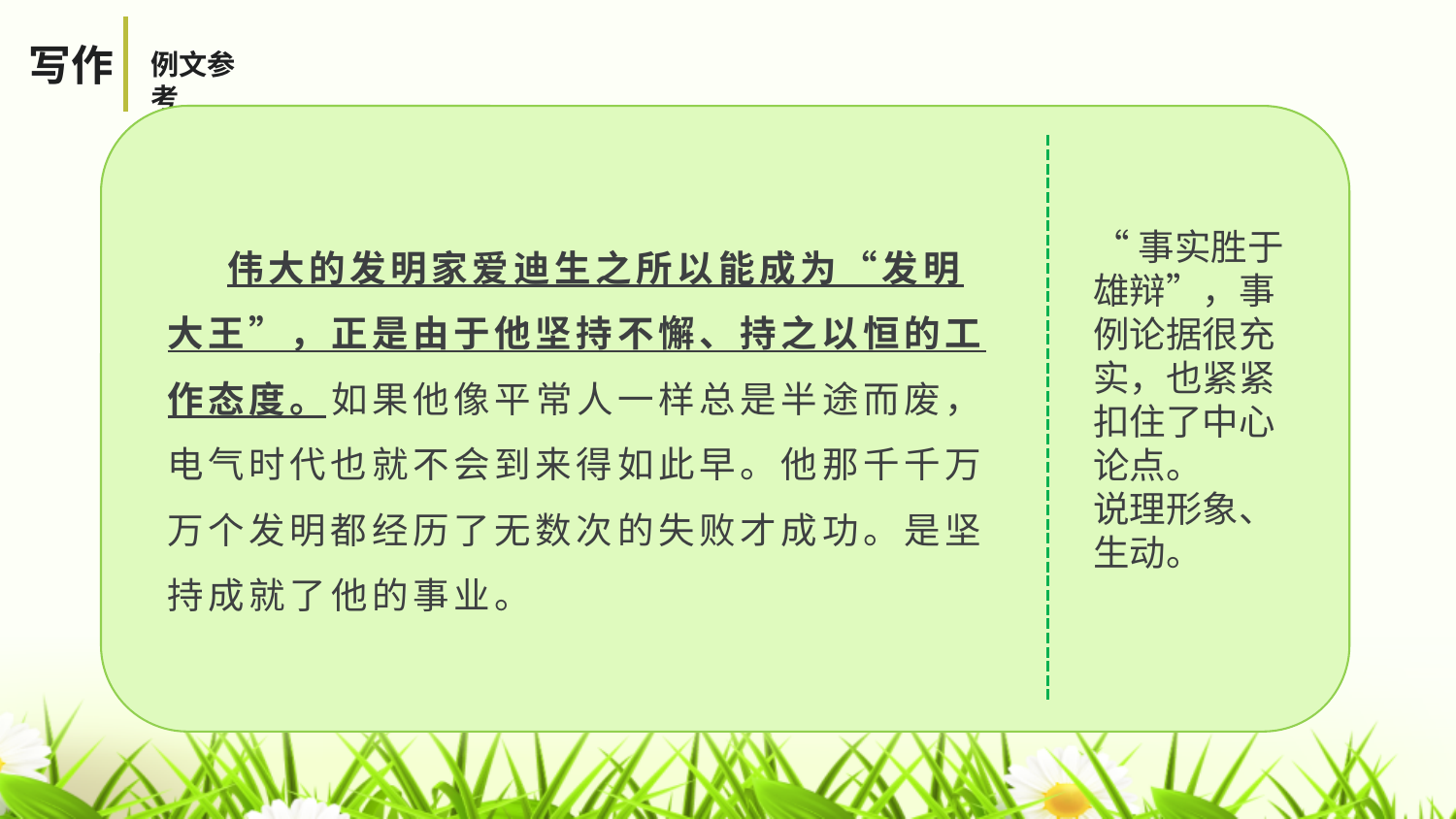

写作
例文参考

    伟大的发明家爱迪生之所以能成为“发明大王”，正是由于他坚持不懈、持之以恒的工作态度。如果他像平常人一样总是半途而废，电气时代也就不会到来得如此早。他那千千万万个发明都经历了无数次的失败才成功。是坚持成就了他的事业。
“事实胜于雄辩”，事例论据很充实，也紧紧扣住了中心论点。
说理形象、生动。